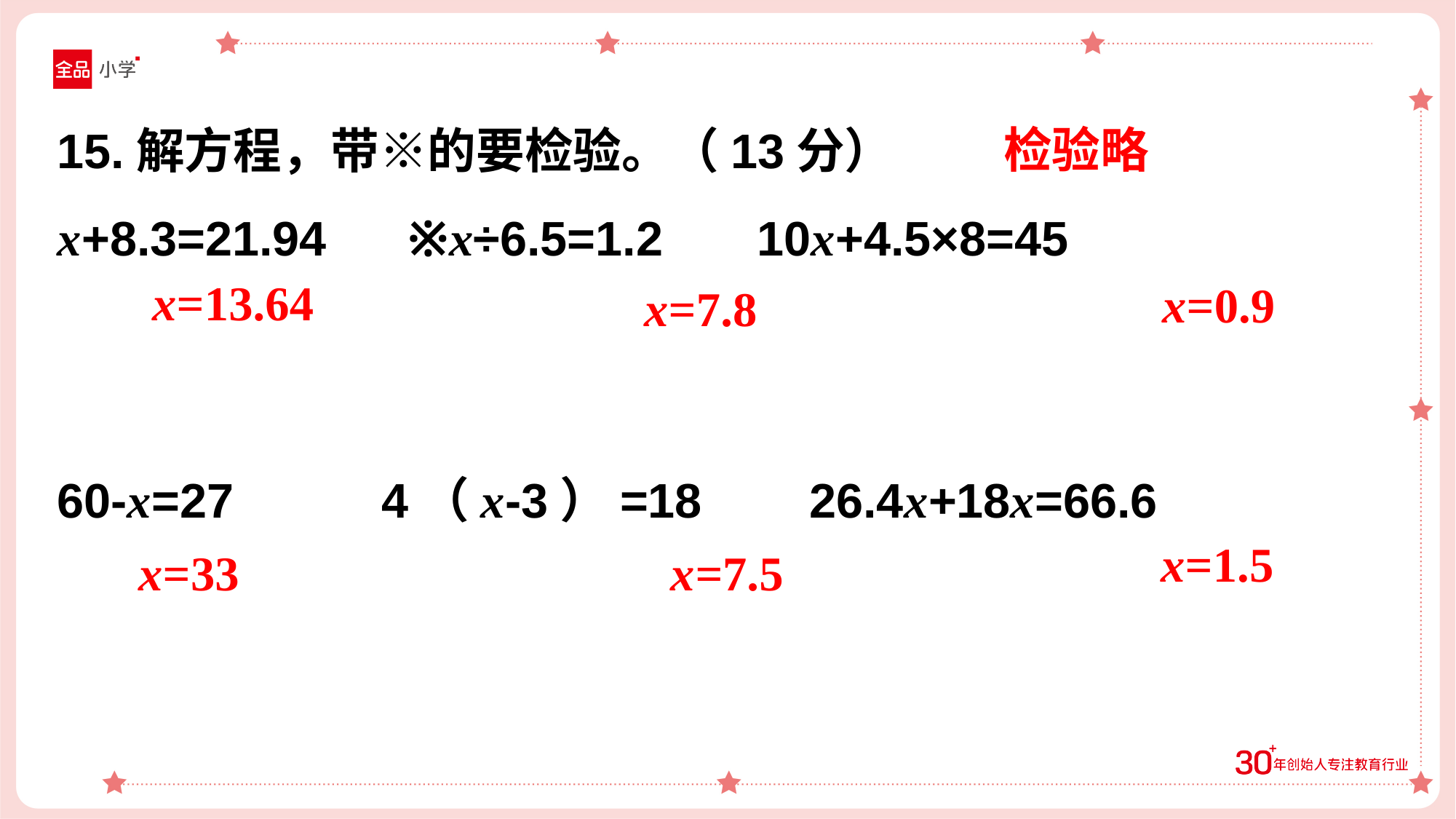

检验略
15.解方程，带※的要检验。（13分）
x+8.3=21.94      ※x÷6.5=1.2       10x+4.5×8=45

60-x=27           4（x-3）=18        26.4x+18x=66.6

x=13.64
x=0.9
x=7.8
x=1.5
x=33
x=7.5